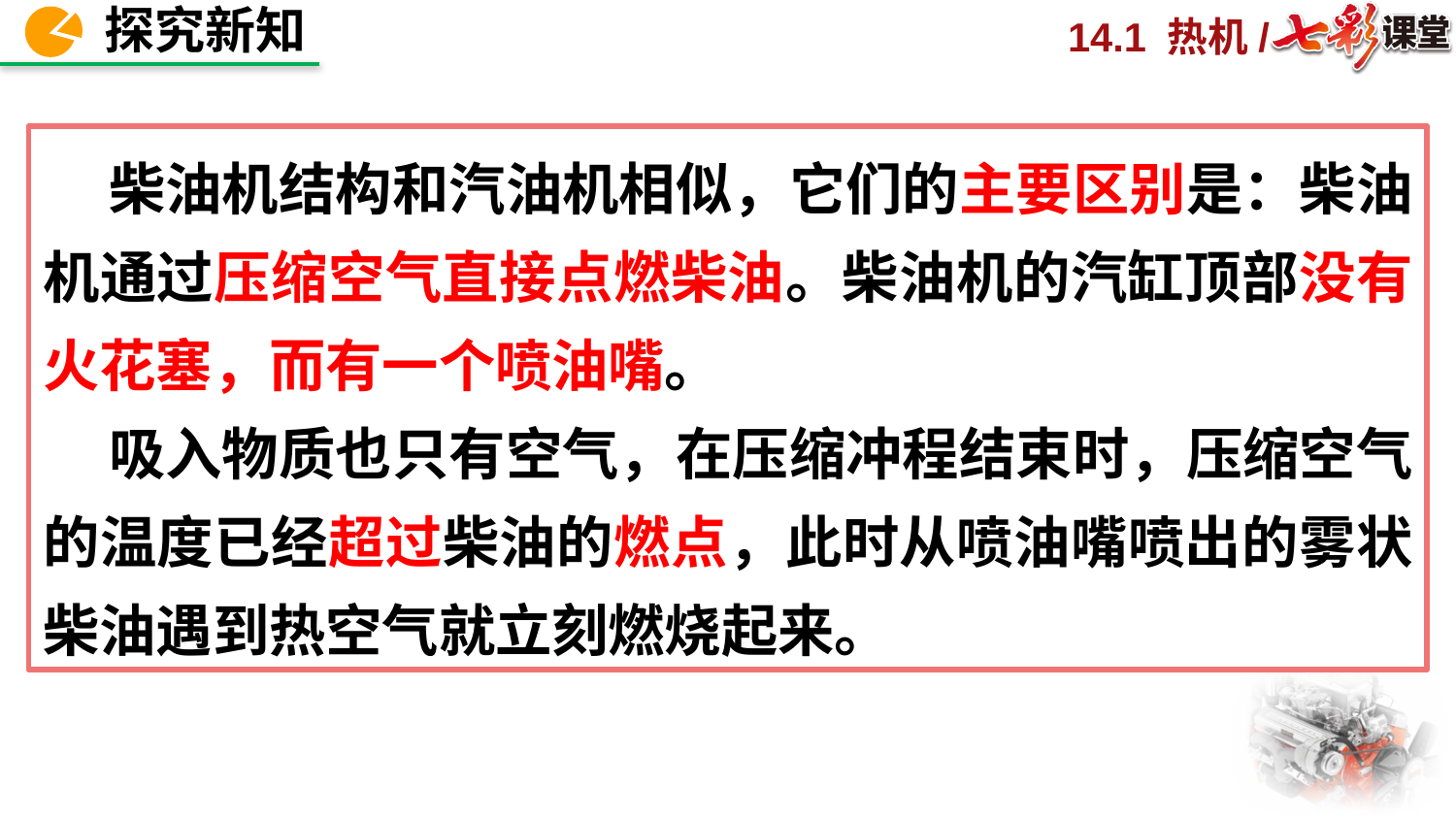

柴油机结构和汽油机相似，它们的主要区别是：柴油机通过压缩空气直接点燃柴油。柴油机的汽缸顶部没有火花塞，而有一个喷油嘴。
    吸入物质也只有空气，在压缩冲程结束时，压缩空气的温度已经超过柴油的燃点，此时从喷油嘴喷出的雾状柴油遇到热空气就立刻燃烧起来。